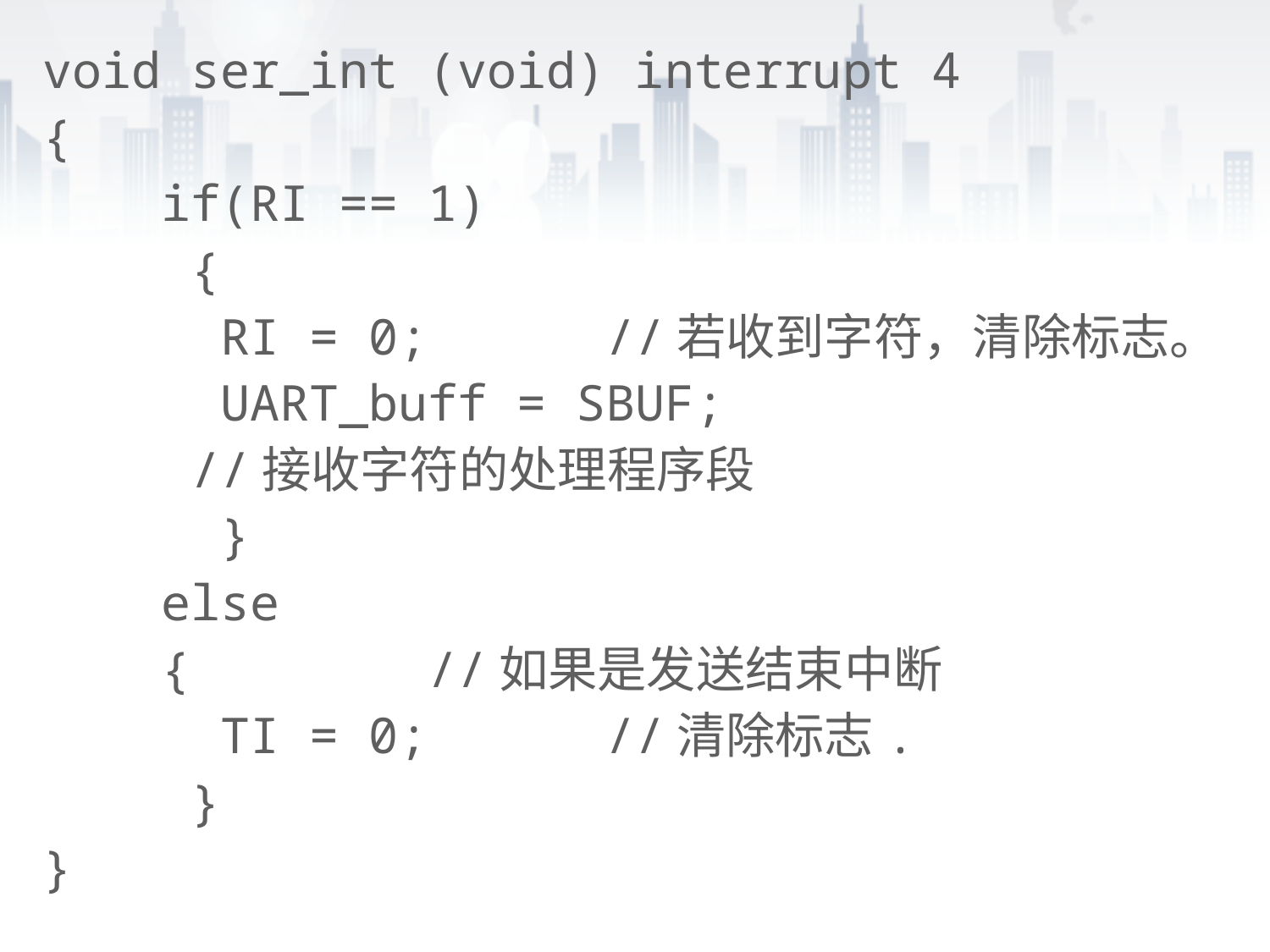

void ser_int (void) interrupt 4
{
    if(RI == 1)
     {
      RI = 0;      //若收到字符，清除标志。
      UART_buff = SBUF;
     //接收字符的处理程序段
      }
    else
    {        //如果是发送结束中断
      TI = 0;      //清除标志.
     }
}